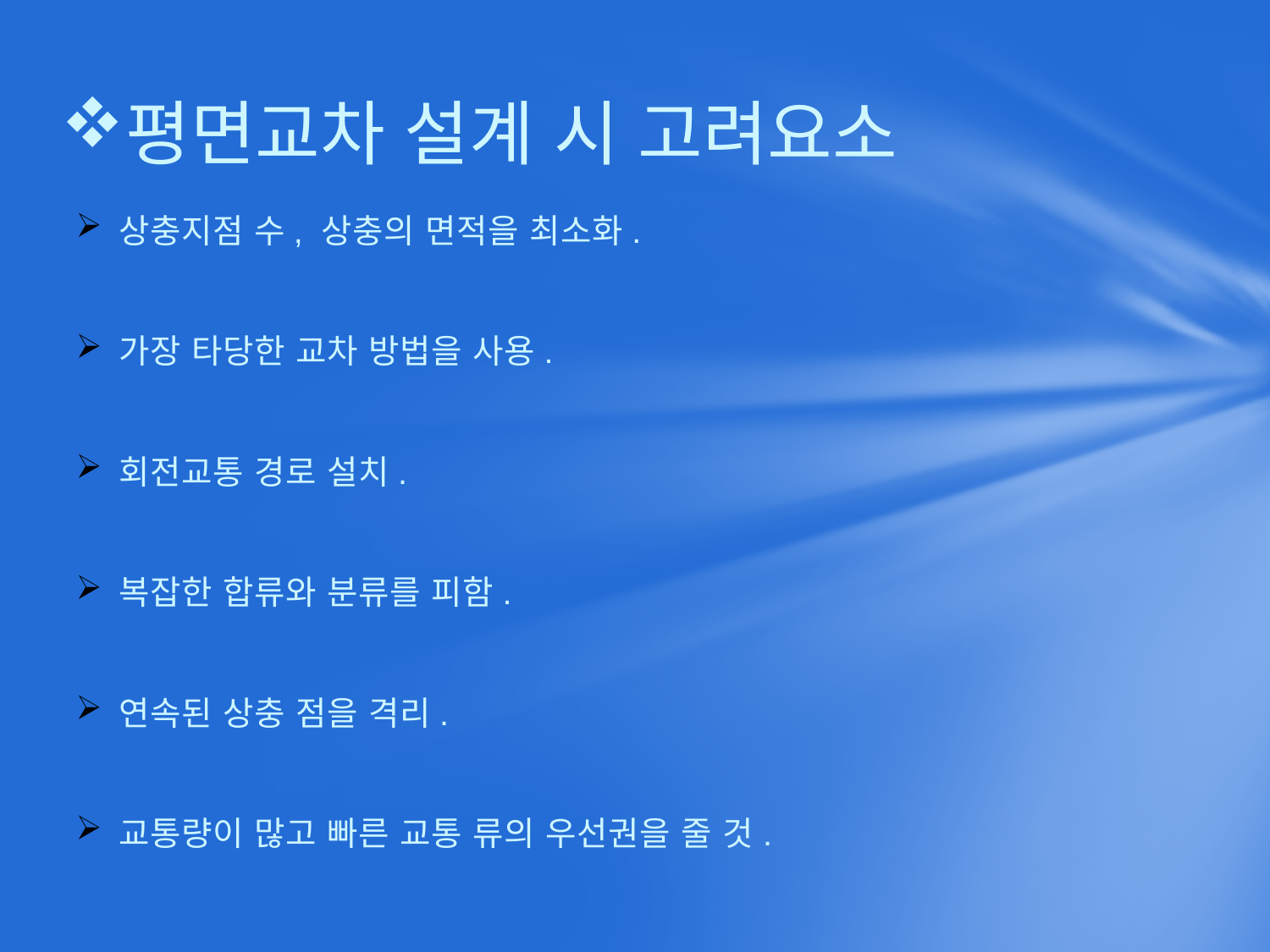

# 평면교차 설계 시 고려요소
상충지점 수, 상충의 면적을 최소화.

가장 타당한 교차 방법을 사용.

회전교통 경로 설치.

복잡한 합류와 분류를 피함.

연속된 상충 점을 격리.

교통량이 많고 빠른 교통 류의 우선권을 줄 것.